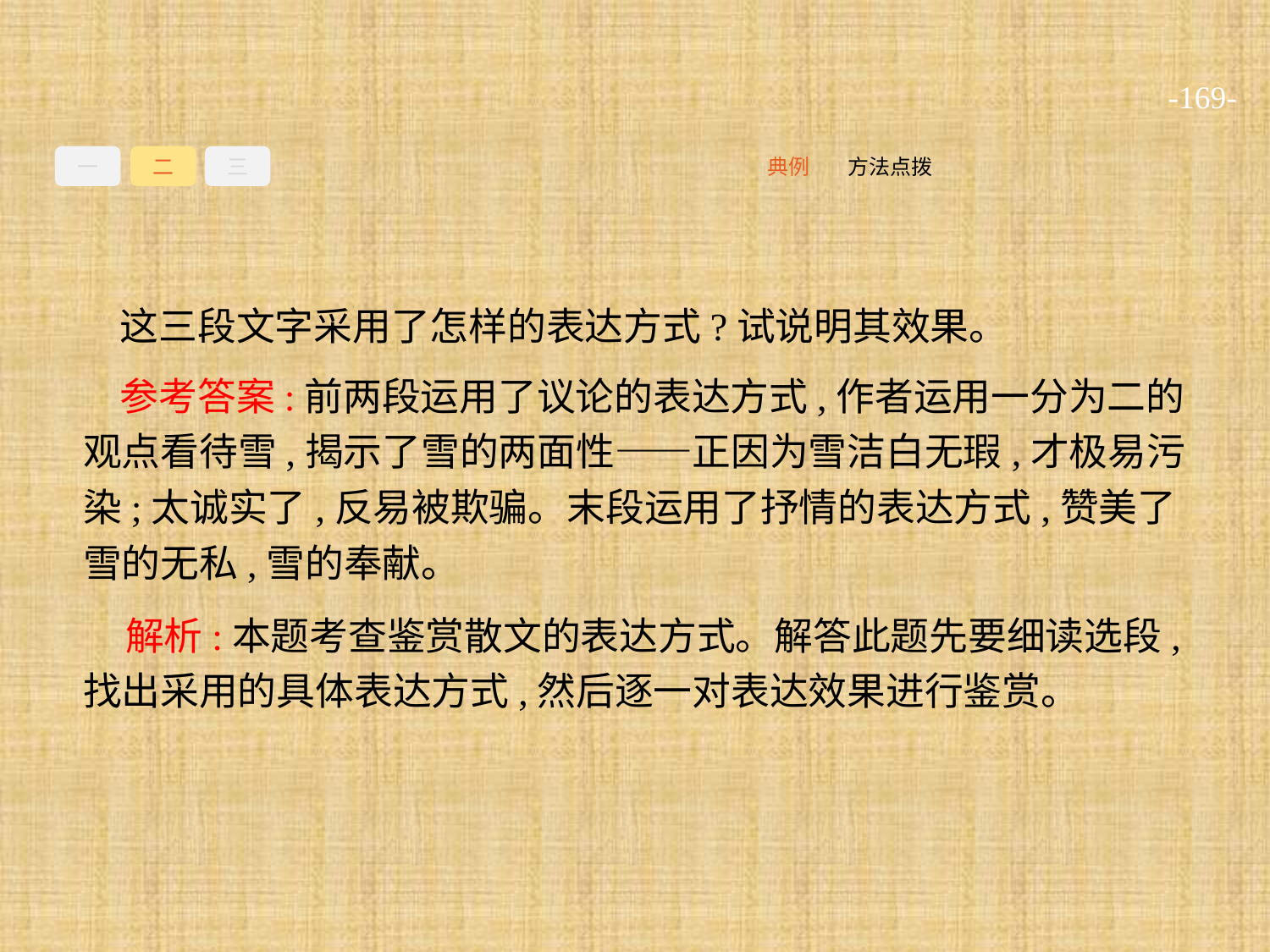

-169-
一
二
三
方法点拨
典例
这三段文字采用了怎样的表达方式?试说明其效果。
参考答案:前两段运用了议论的表达方式,作者运用一分为二的观点看待雪,揭示了雪的两面性——正因为雪洁白无瑕,才极易污染;太诚实了,反易被欺骗。末段运用了抒情的表达方式,赞美了雪的无私,雪的奉献。
解析:本题考查鉴赏散文的表达方式。解答此题先要细读选段,找出采用的具体表达方式,然后逐一对表达效果进行鉴赏。